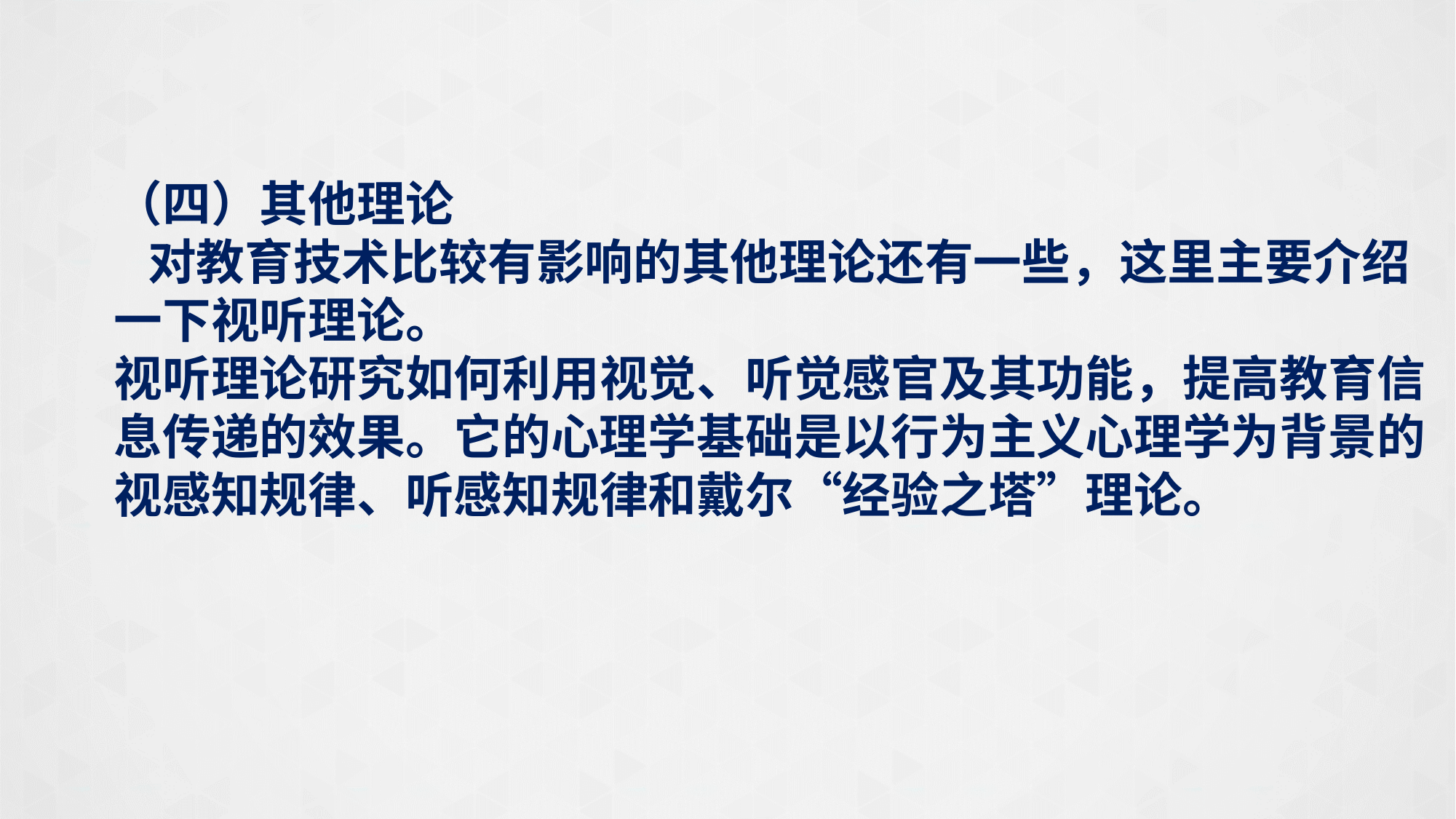

（四）其他理论
  对教育技术比较有影响的其他理论还有一些，这里主要介绍一下视听理论。
视听理论研究如何利用视觉、听觉感官及其功能，提高教育信息传递的效果。它的心理学基础是以行为主义心理学为背景的视感知规律、听感知规律和戴尔“经验之塔”理论。